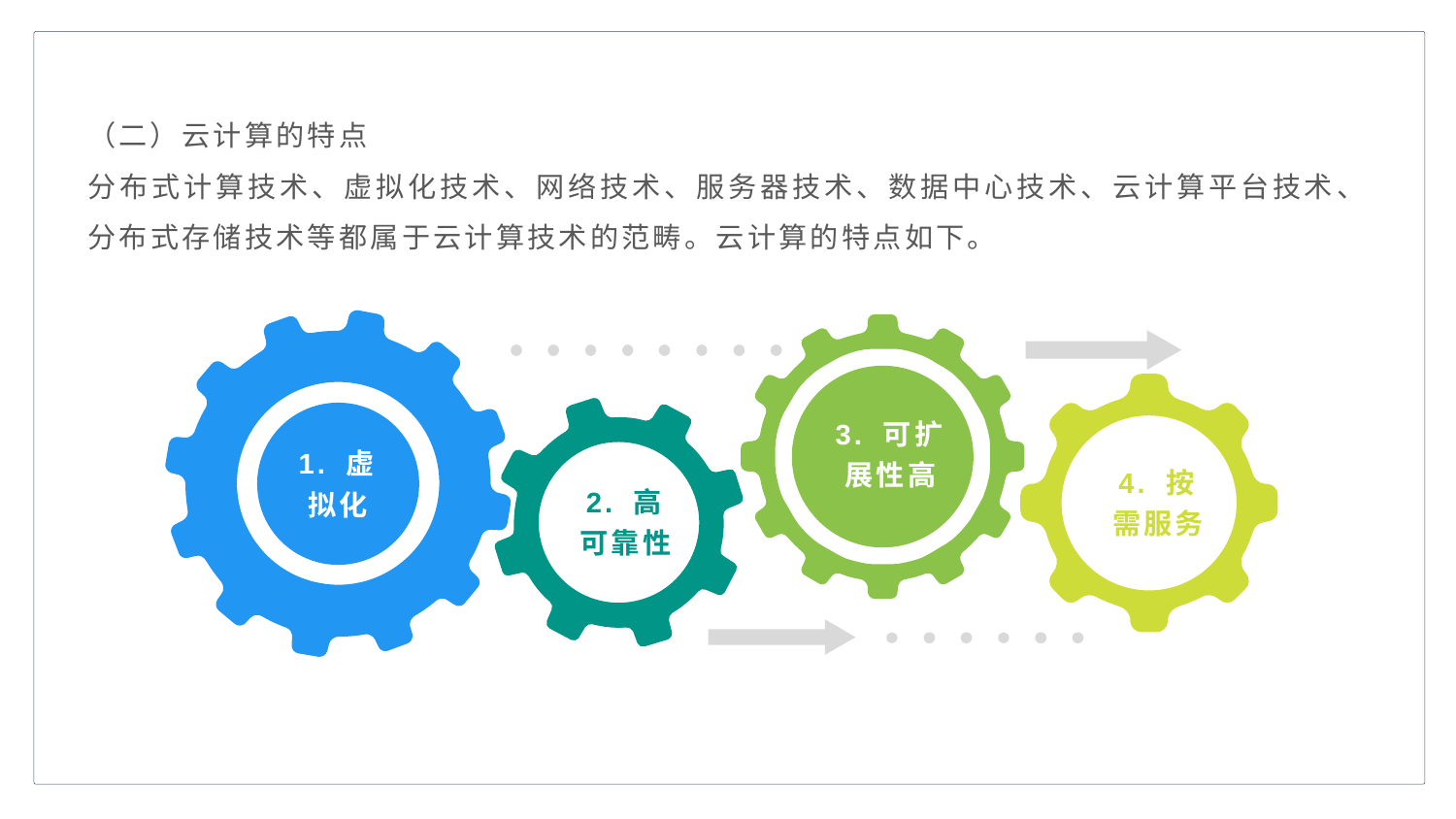

（二）云计算的特点
分布式计算技术、虚拟化技术、网络技术、服务器技术、数据中心技术、云计算平台技术、分布式存储技术等都属于云计算技术的范畴。云计算的特点如下。

3. 可扩展性高
1. 虚拟化
4. 按需服务
2. 高可靠性